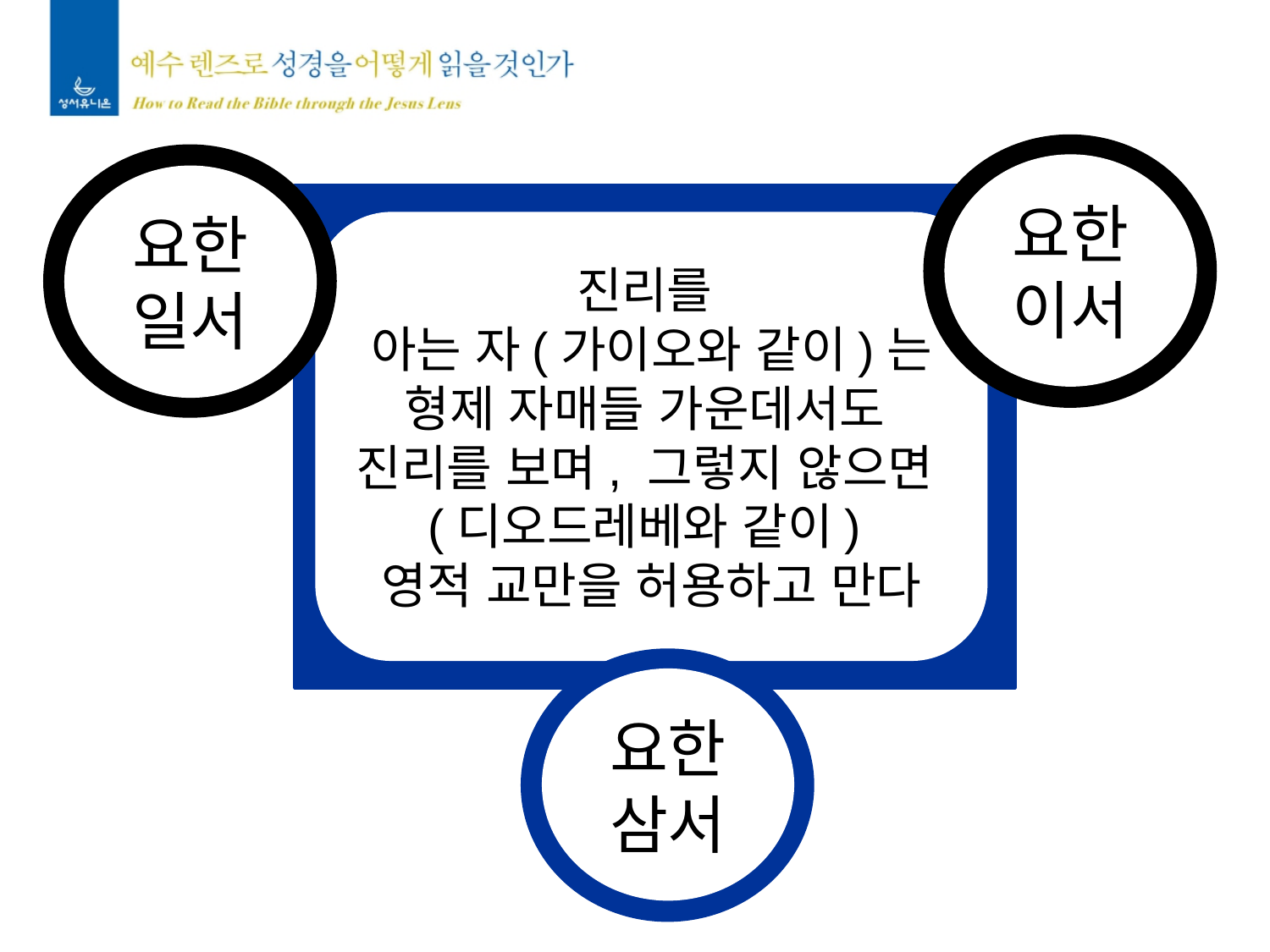

요한
이서
요한
일서

진리를
아는 자(가이오와 같이)는 형제 자매들 가운데서도
진리를 보며, 그렇지 않으면
(디오드레베와 같이)
영적 교만을 허용하고 만다

요한
삼서